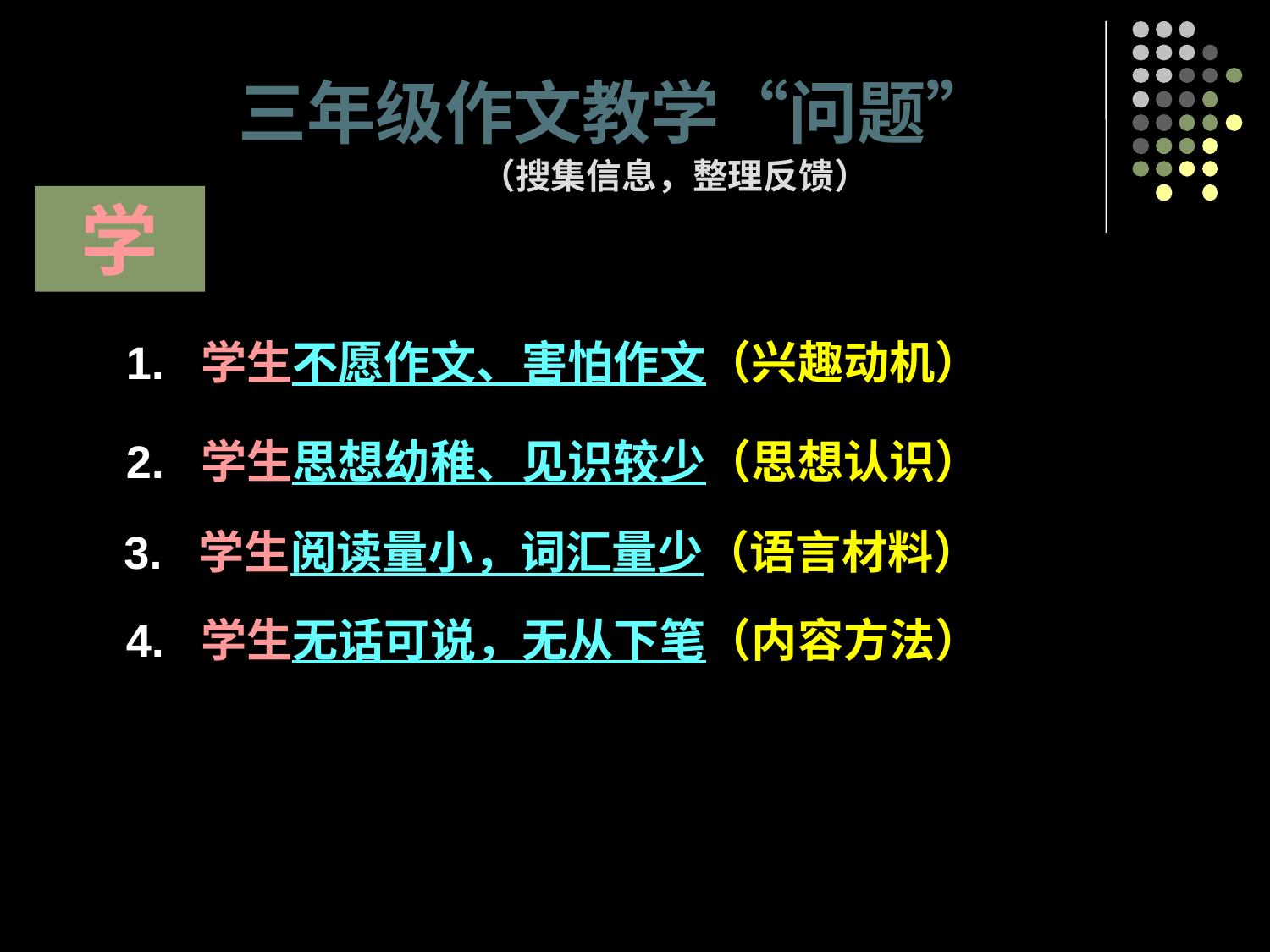

# 三年级作文教学“问题”
（搜集信息，整理反馈）
学
|  |
| --- |
|  |
|  |
|  |
1.  学生不愿作文、害怕作文（兴趣动机）
2.  学生思想幼稚、见识较少（思想认识）
3.  学生阅读量小，词汇量少（语言材料）
4.  学生无话可说，无从下笔（内容方法）